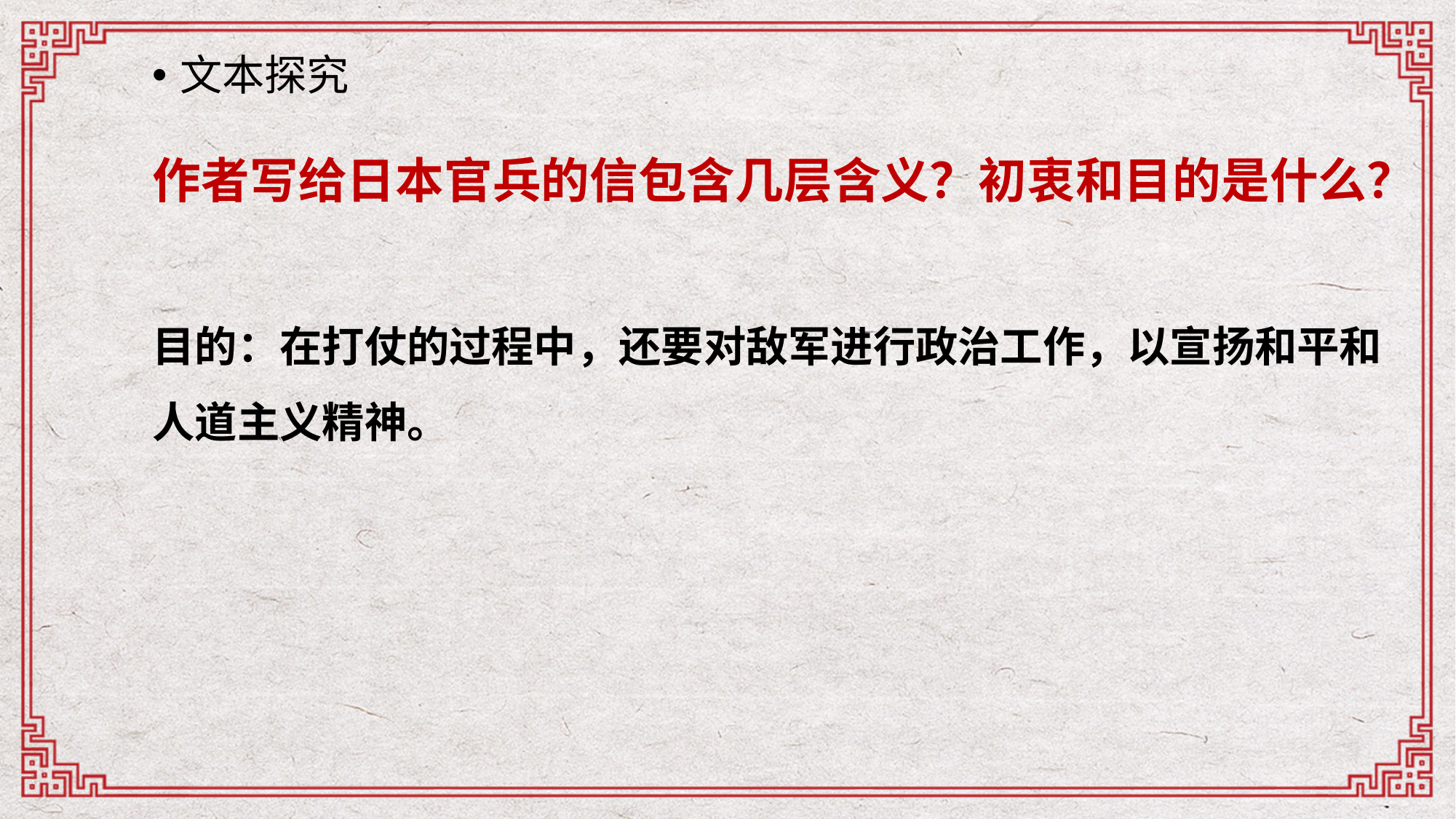

文本探究
作者写给日本官兵的信包含几层含义？初衷和目的是什么？
目的：在打仗的过程中，还要对敌军进行政治工作，以宣扬和平和人道主义精神。